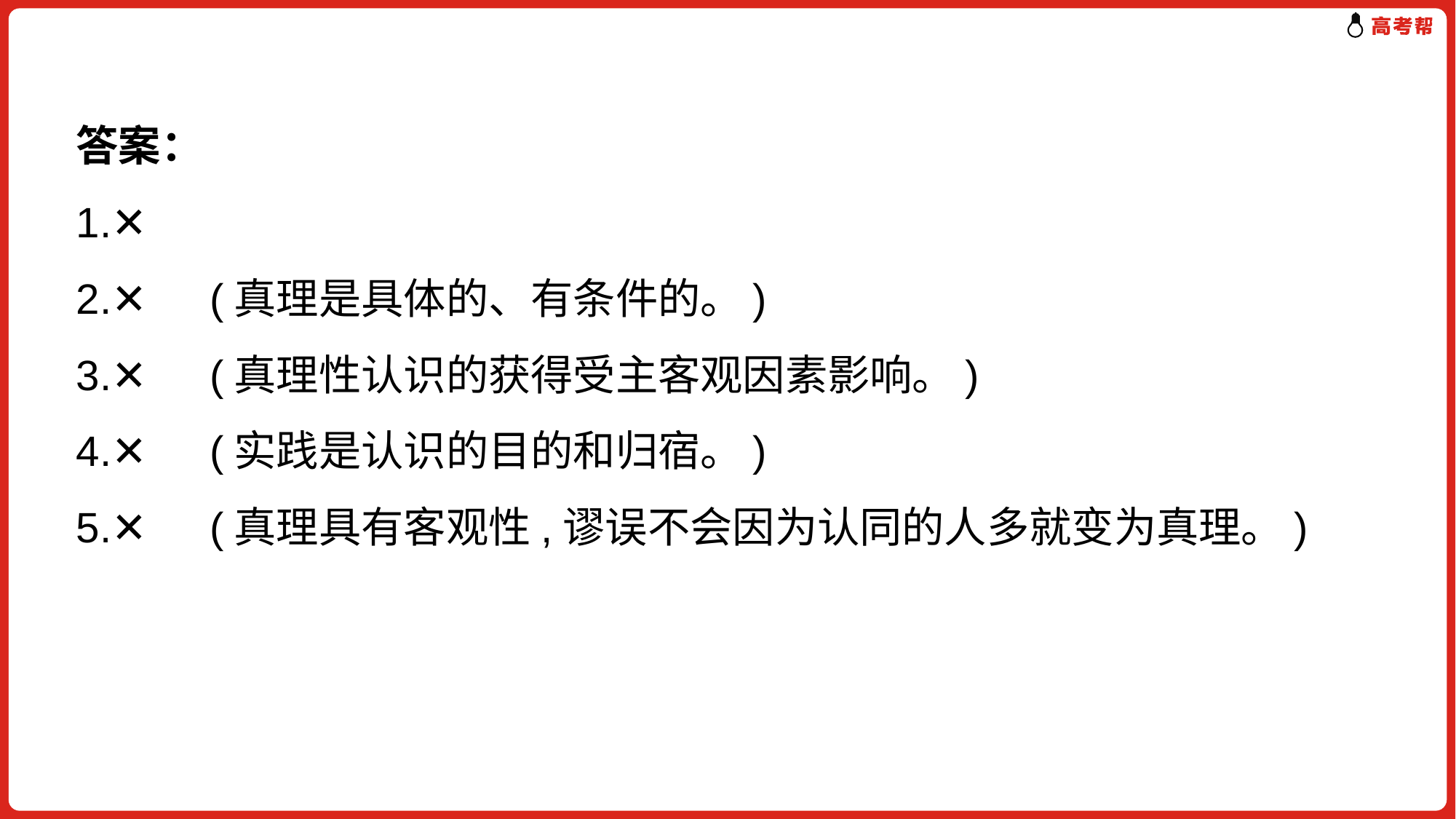

答案：
1.✕
2.✕　(真理是具体的、有条件的。)
3.✕　(真理性认识的获得受主客观因素影响。)
4.✕　(实践是认识的目的和归宿。)
5.✕　(真理具有客观性,谬误不会因为认同的人多就变为真理。)